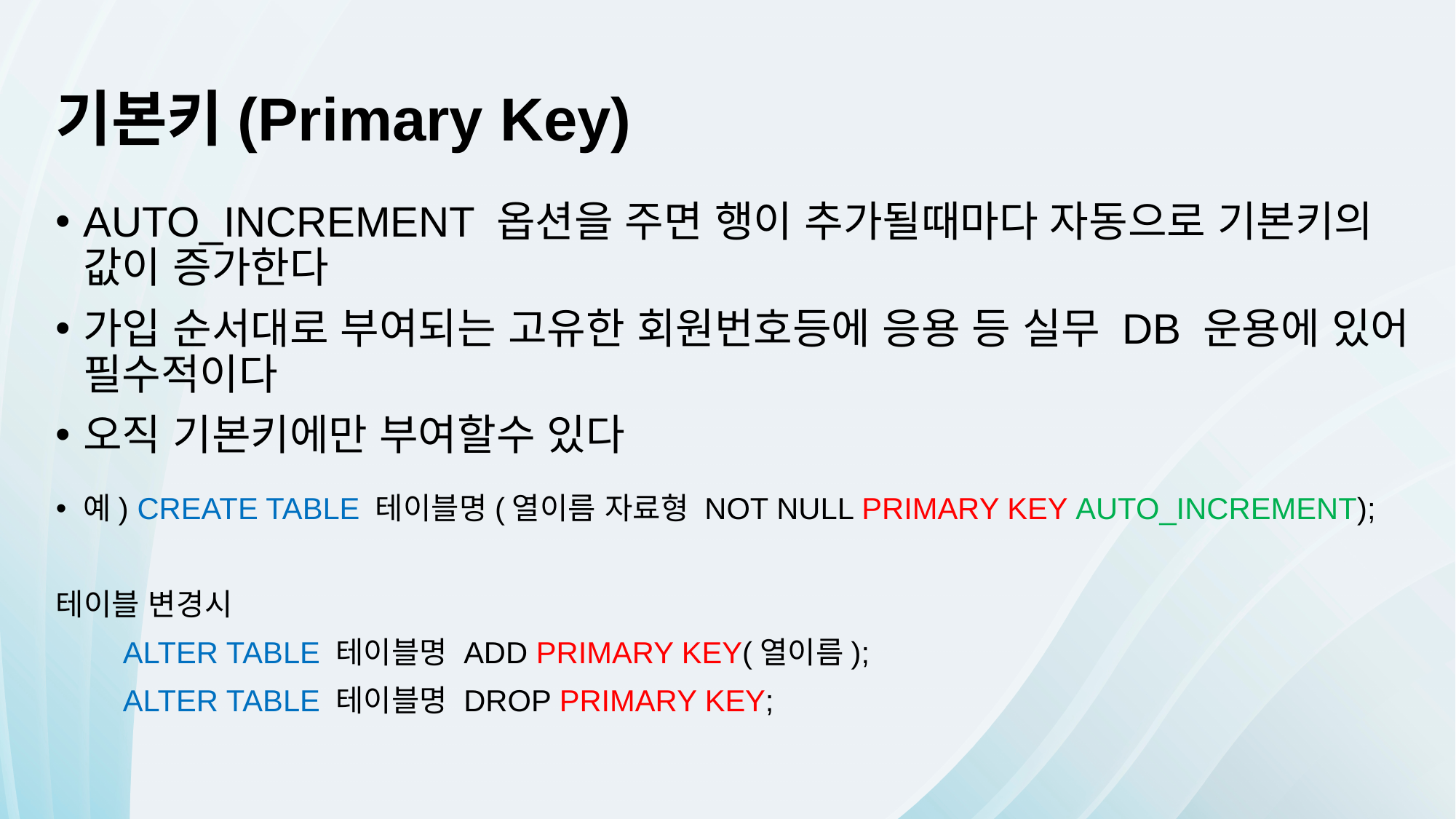

기본키(Primary Key)

AUTO_INCREMENT 옵션을 주면 행이 추가될때마다 자동으로 기본키의 값이 증가한다
가입 순서대로 부여되는 고유한 회원번호등에 응용 등 실무 DB 운용에 있어 필수적이다
오직 기본키에만 부여할수 있다

예) CREATE TABLE 테이블명(열이름 자료형 NOT NULL PRIMARY KEY AUTO_INCREMENT);

테이블 변경시
        ALTER TABLE 테이블명 ADD PRIMARY KEY(열이름);
        ALTER TABLE 테이블명 DROP PRIMARY KEY;